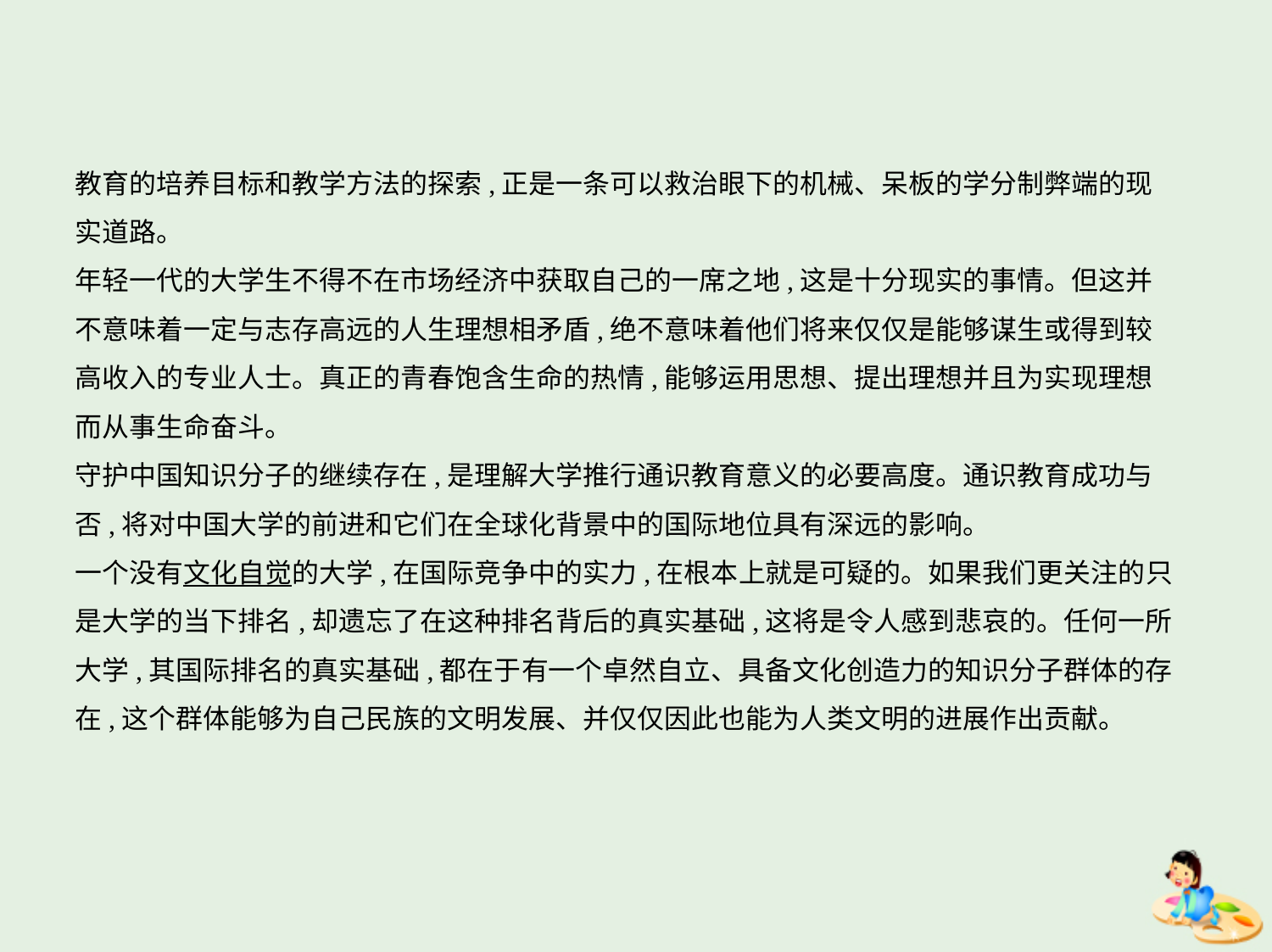

教育的培养目标和教学方法的探索,正是一条可以救治眼下的机械、呆板的学分制弊端的现
实道路。
年轻一代的大学生不得不在市场经济中获取自己的一席之地,这是十分现实的事情。但这并
不意味着一定与志存高远的人生理想相矛盾,绝不意味着他们将来仅仅是能够谋生或得到较
高收入的专业人士。真正的青春饱含生命的热情,能够运用思想、提出理想并且为实现理想
而从事生命奋斗。
守护中国知识分子的继续存在,是理解大学推行通识教育意义的必要高度。通识教育成功与
否,将对中国大学的前进和它们在全球化背景中的国际地位具有深远的影响。
一个没有文化自觉的大学,在国际竞争中的实力,在根本上就是可疑的。如果我们更关注的只
是大学的当下排名,却遗忘了在这种排名背后的真实基础,这将是令人感到悲哀的。任何一所
大学,其国际排名的真实基础,都在于有一个卓然自立、具备文化创造力的知识分子群体的存
在,这个群体能够为自己民族的文明发展、并仅仅因此也能为人类文明的进展作出贡献。